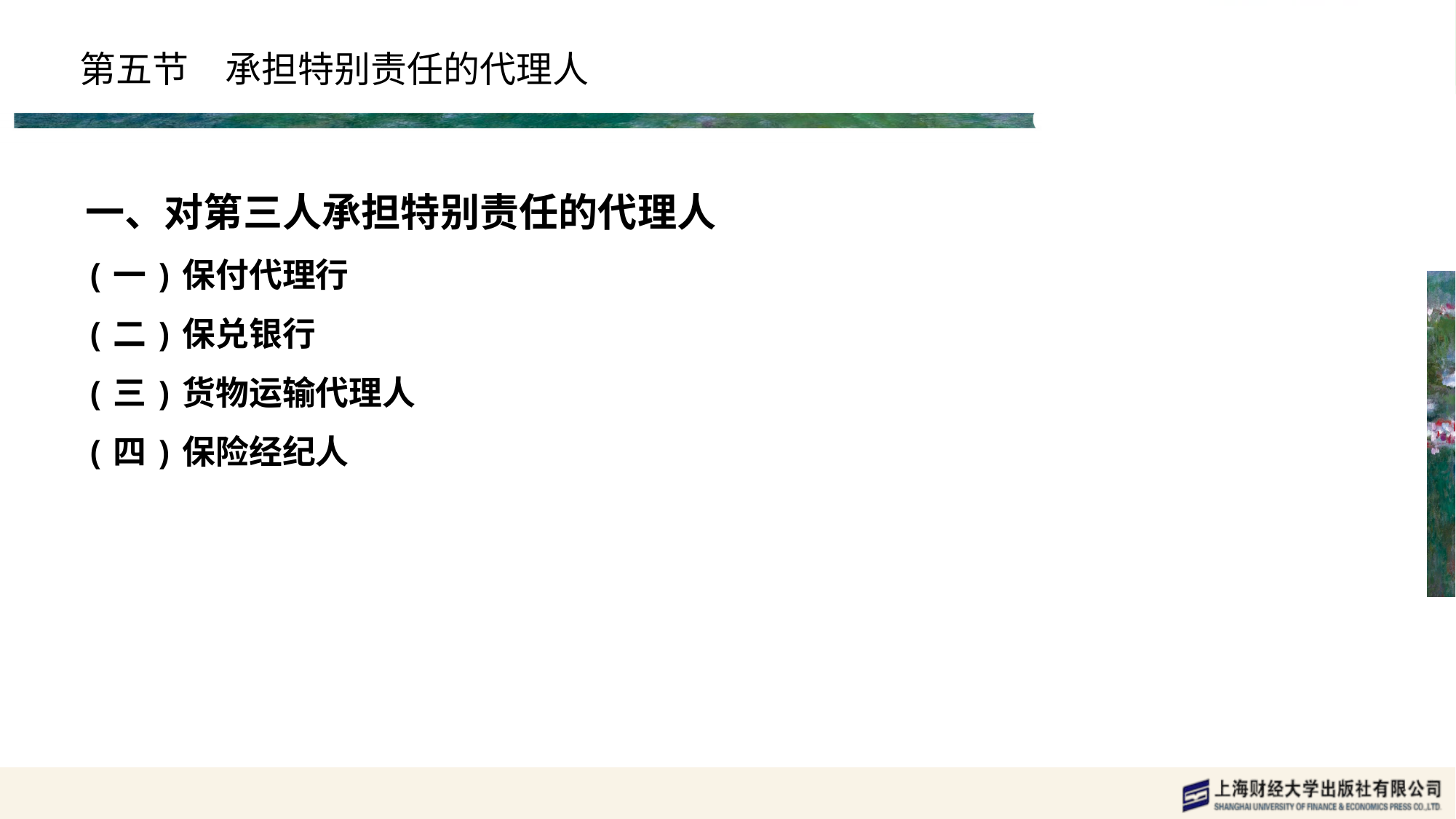

# 第五节　承担特别责任的代理人
一、对第三人承担特别责任的代理人
(一)保付代理行
(二)保兑银行
(三)货物运输代理人
(四)保险经纪人